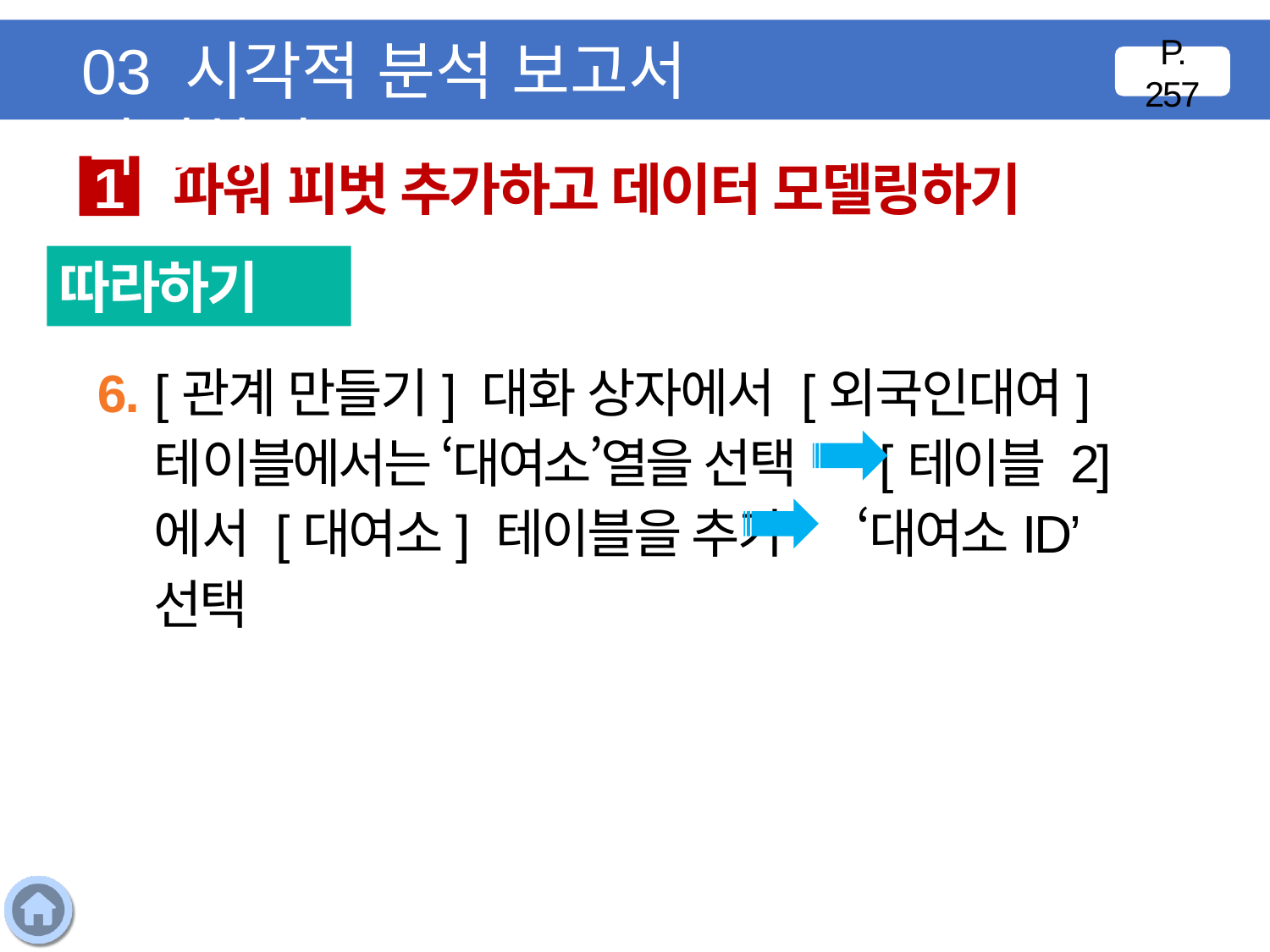

03 시각적 분석 보고서 작성하기
P. 257
파워 피벗 추가하고 데이터 모델링하기
1
따라하기
6. [관계 만들기] 대화 상자에서 [외국인대여] 테이블에서는 ‘대여소’열을 선택      [테이블 2]에서 [대여소] 테이블을 추가      ‘대여소ID’ 선택